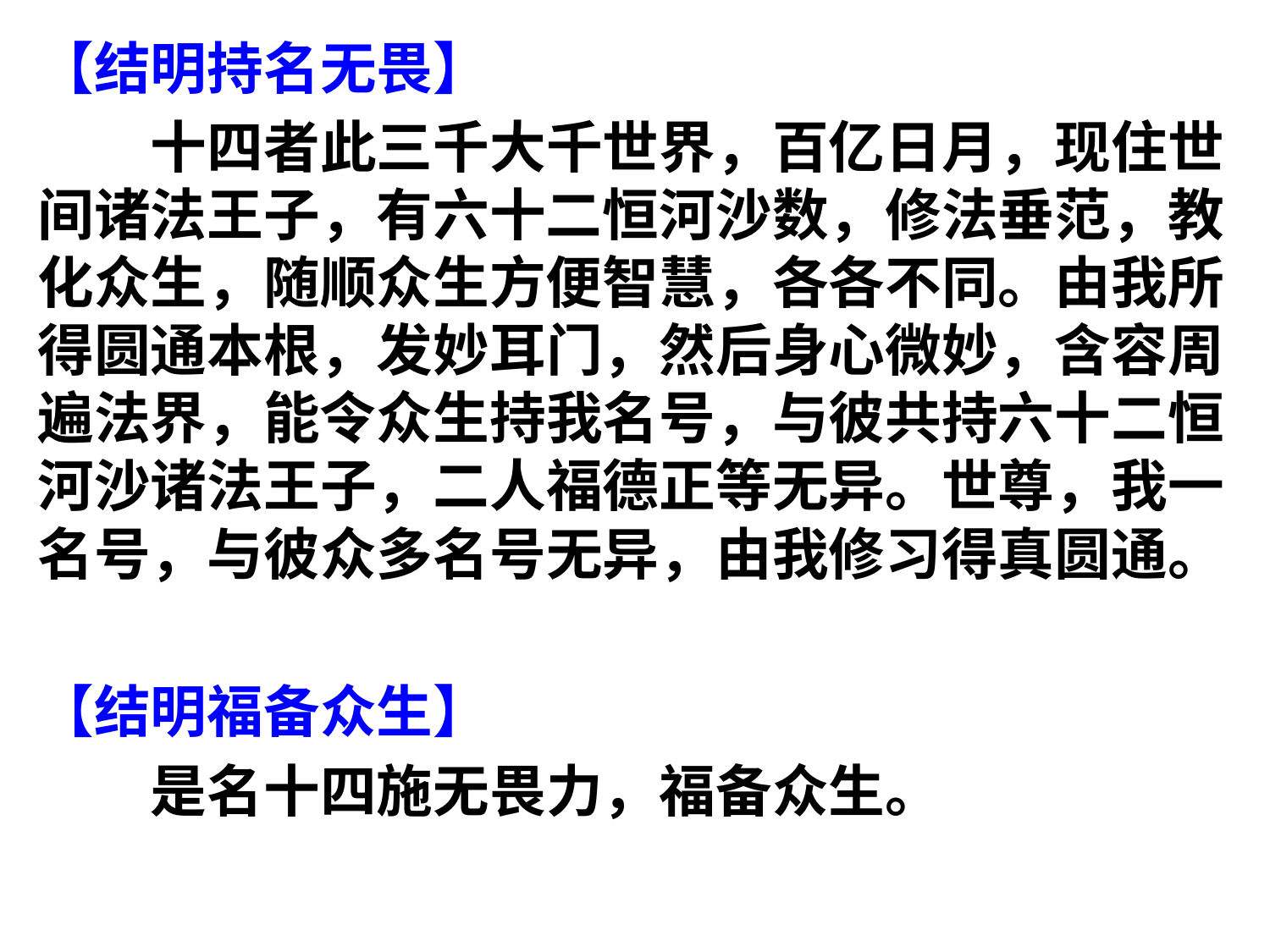

【结明持名无畏】
　　十四者此三千大千世界，百亿日月，现住世间诸法王子，有六十二恒河沙数，修法垂范，教化众生，随顺众生方便智慧，各各不同。由我所得圆通本根，发妙耳门，然后身心微妙，含容周遍法界，能令众生持我名号，与彼共持六十二恒河沙诸法王子，二人福德正等无异。世尊，我一名号，与彼众多名号无异，由我修习得真圆通。

【结明福备众生】
　　是名十四施无畏力，福备众生。